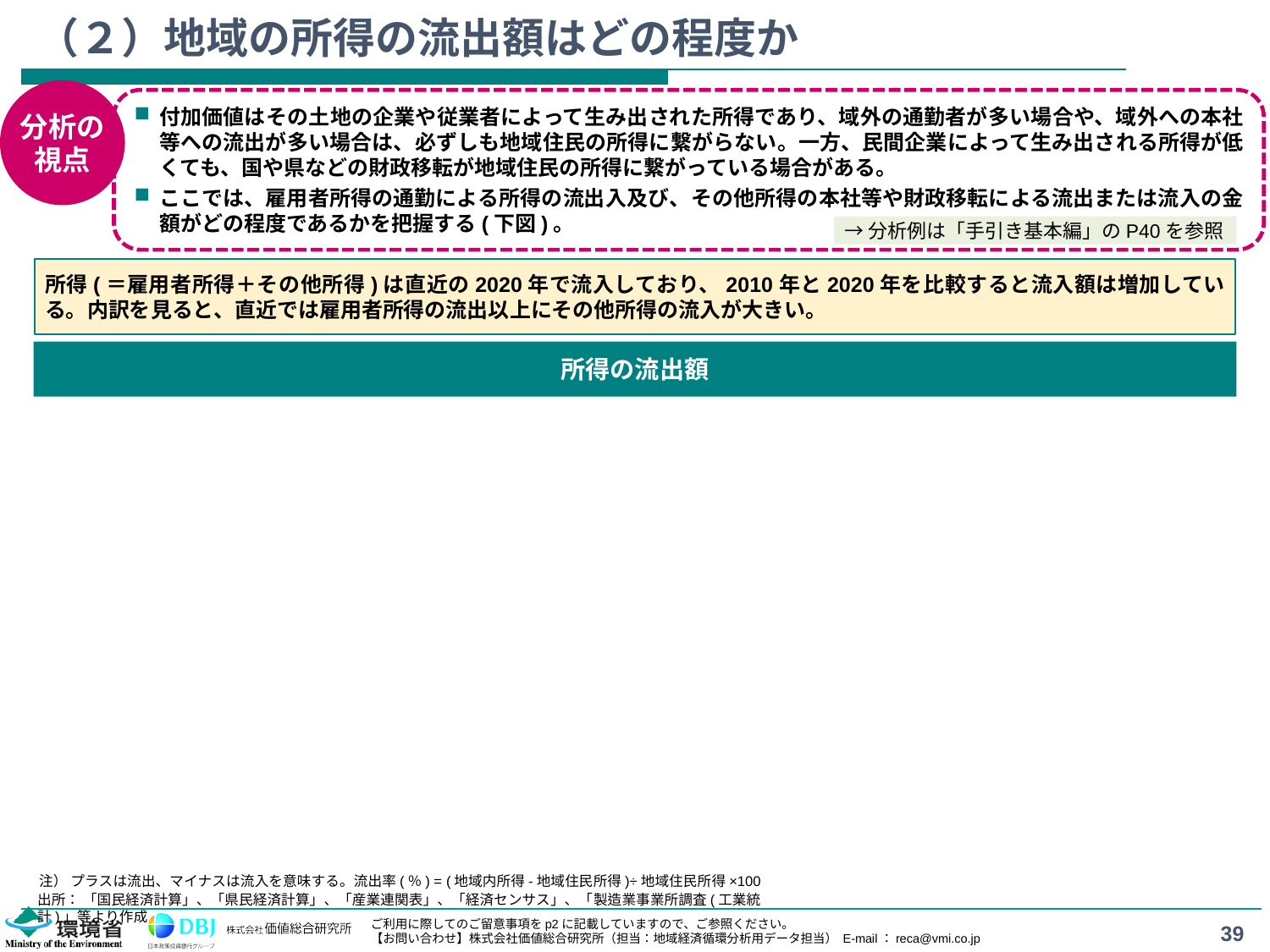

# （２）地域の所得の流出額はどの程度か
分析の
視点
付加価値はその土地の企業や従業者によって生み出された所得であり、域外の通勤者が多い場合や、域外への本社等への流出が多い場合は、必ずしも地域住民の所得に繋がらない。一方、民間企業によって生み出される所得が低くても、国や県などの財政移転が地域住民の所得に繋がっている場合がある。
ここでは、雇用者所得の通勤による所得の流出入及び、その他所得の本社等や財政移転による流出または流入の金額がどの程度であるかを把握する(下図)。
→分析例は「手引き基本編」のP40を参照
所得(＝雇用者所得＋その他所得)は直近の2020年で流入しており、2010年と2020年を比較すると流入額は増加している。内訳を見ると、直近では雇用者所得の流出以上にその他所得の流入が大きい。
所得の流出額
注） プラスは流出、マイナスは流入を意味する。流出率(％) = (地域内所得-地域住民所得)÷地域住民所得×100
出所： 「国民経済計算」、「県民経済計算」、「産業連関表」、「経済センサス」、「製造業事業所調査(工業統計)」等より作成
39